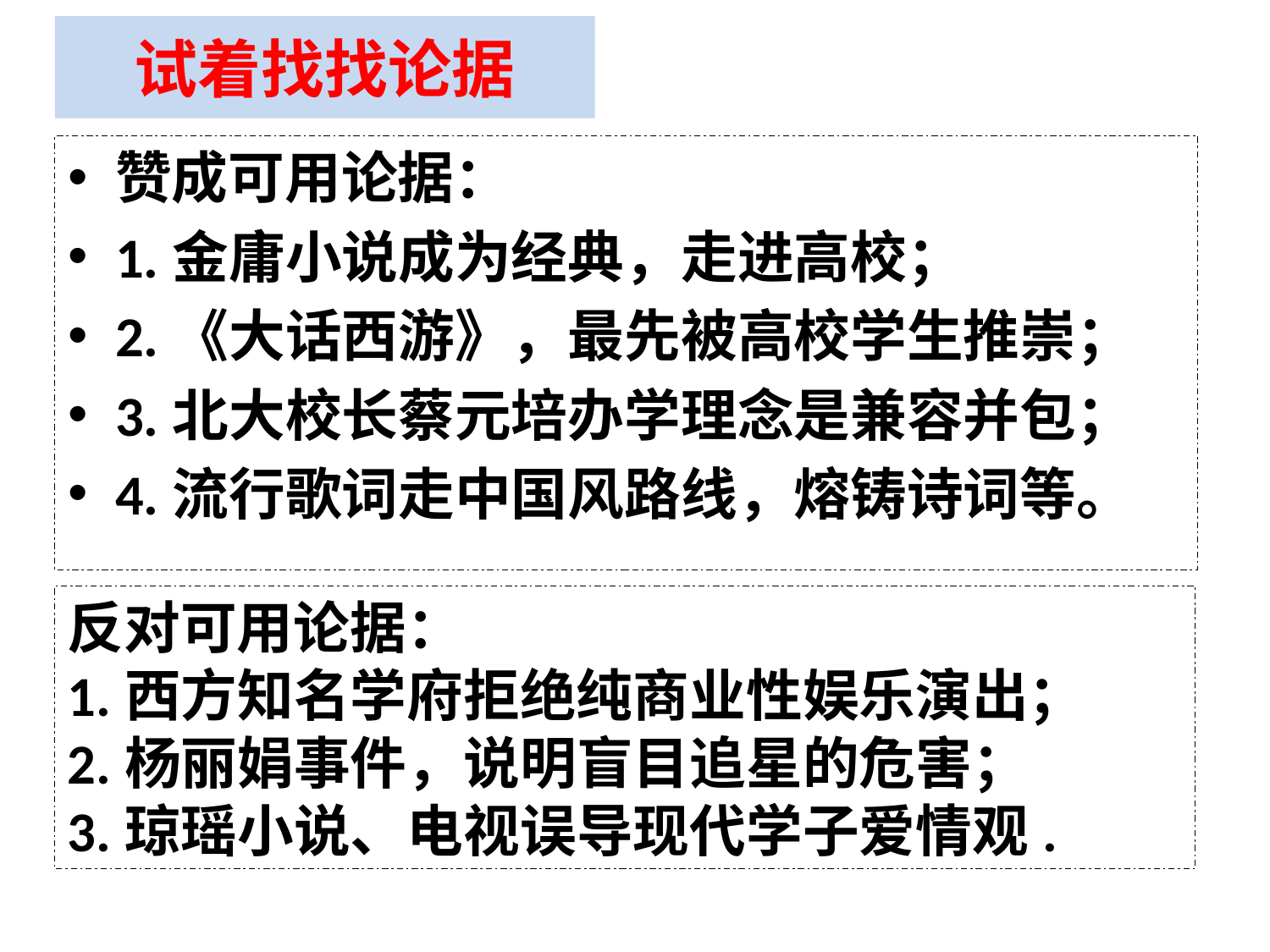

试着找找论据
赞成可用论据：
1.金庸小说成为经典，走进高校；
2.《大话西游》，最先被高校学生推崇；
3.北大校长蔡元培办学理念是兼容并包；
4.流行歌词走中国风路线，熔铸诗词等。
反对可用论据：
1.西方知名学府拒绝纯商业性娱乐演出；
2.杨丽娟事件，说明盲目追星的危害；
3.琼瑶小说、电视误导现代学子爱情观.